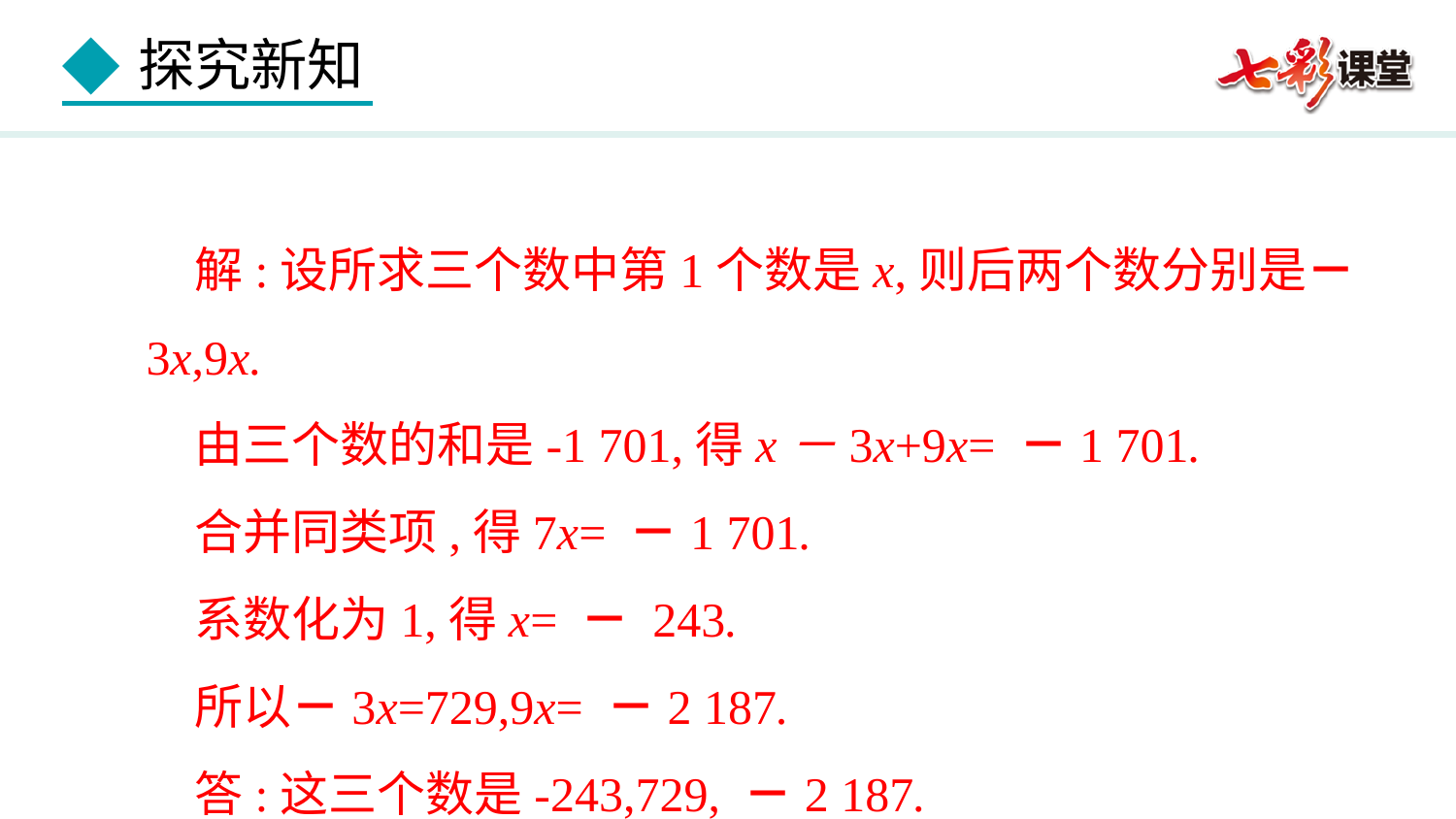

解:设所求三个数中第1个数是x,则后两个数分别是－3x,9x.
由三个数的和是-1 701,得x－3x+9x= －1 701.
合并同类项,得7x= －1 701.
系数化为1,得x= － 243.
所以－3x=729,9x= －2 187.
答:这三个数是-243,729, －2 187.